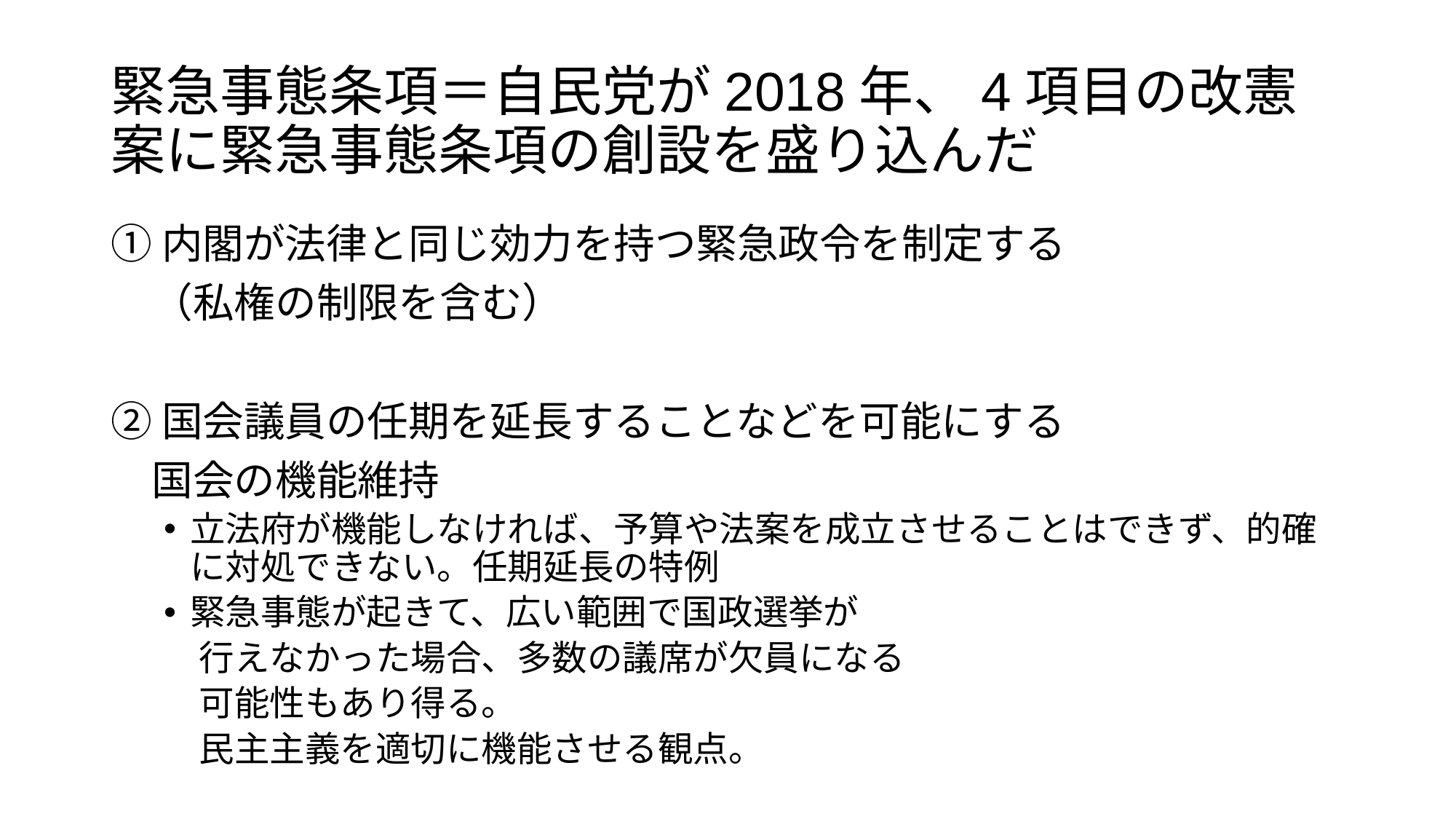

# 緊急事態条項＝自民党が2018年、4項目の改憲案に緊急事態条項の創設を盛り込んだ
①内閣が法律と同じ効力を持つ緊急政令を制定する
　（私権の制限を含む）

②国会議員の任期を延長することなどを可能にする
　国会の機能維持
立法府が機能しなければ、予算や法案を成立させることはできず、的確に対処できない。任期延長の特例
緊急事態が起きて、広い範囲で国政選挙が
　行えなかった場合、多数の議席が欠員になる
　可能性もあり得る。
　民主主義を適切に機能させる観点。